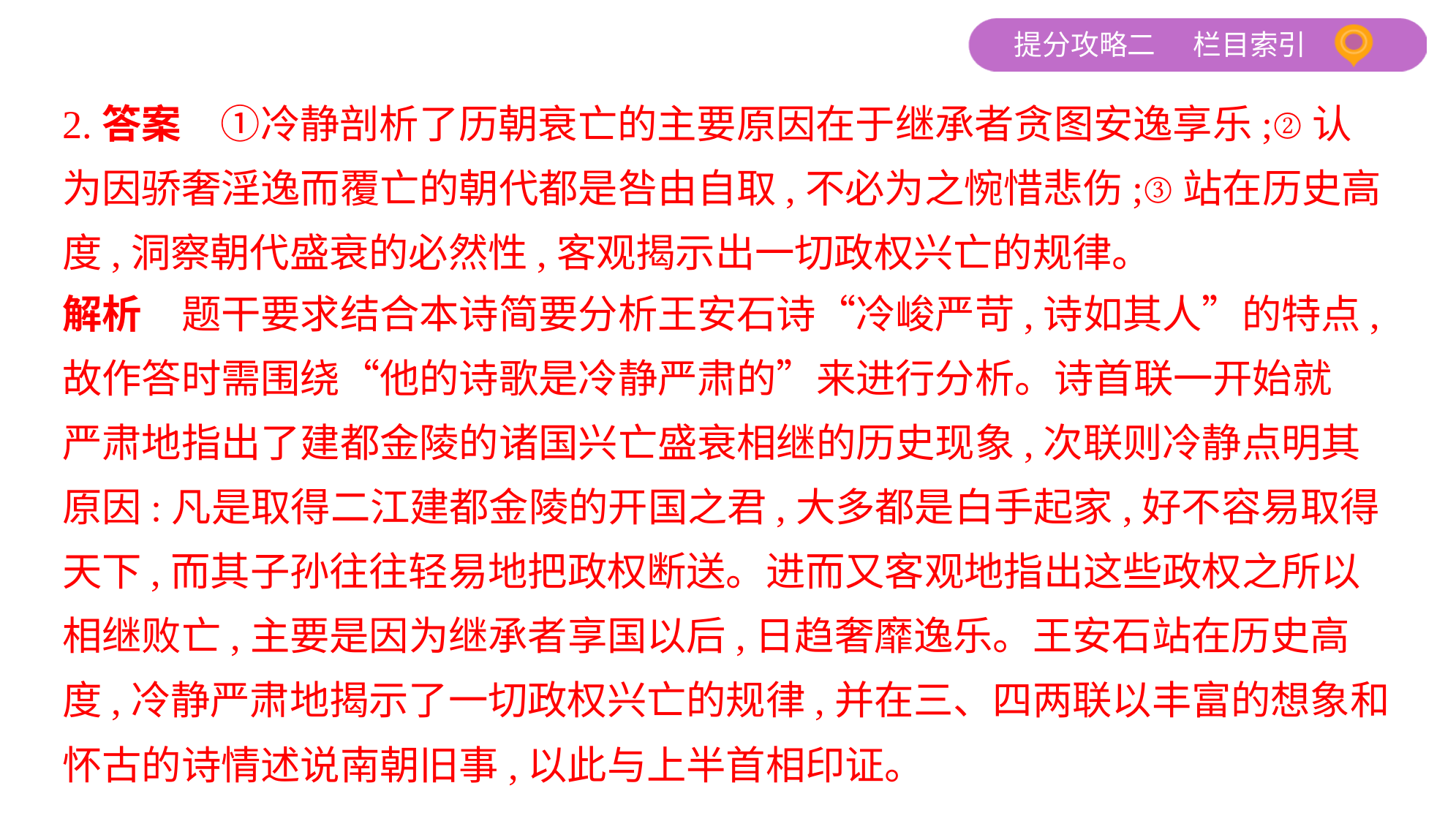

2.答案　①冷静剖析了历朝衰亡的主要原因在于继承者贪图安逸享乐;②认
为因骄奢淫逸而覆亡的朝代都是咎由自取,不必为之惋惜悲伤;③站在历史高
度,洞察朝代盛衰的必然性,客观揭示出一切政权兴亡的规律。
解析　题干要求结合本诗简要分析王安石诗“冷峻严苛,诗如其人”的特点,
故作答时需围绕“他的诗歌是冷静严肃的”来进行分析。诗首联一开始就
严肃地指出了建都金陵的诸国兴亡盛衰相继的历史现象,次联则冷静点明其
原因:凡是取得二江建都金陵的开国之君,大多都是白手起家,好不容易取得
天下,而其子孙往往轻易地把政权断送。进而又客观地指出这些政权之所以
相继败亡,主要是因为继承者享国以后,日趋奢靡逸乐。王安石站在历史高
度,冷静严肃地揭示了一切政权兴亡的规律,并在三、四两联以丰富的想象和
怀古的诗情述说南朝旧事,以此与上半首相印证。